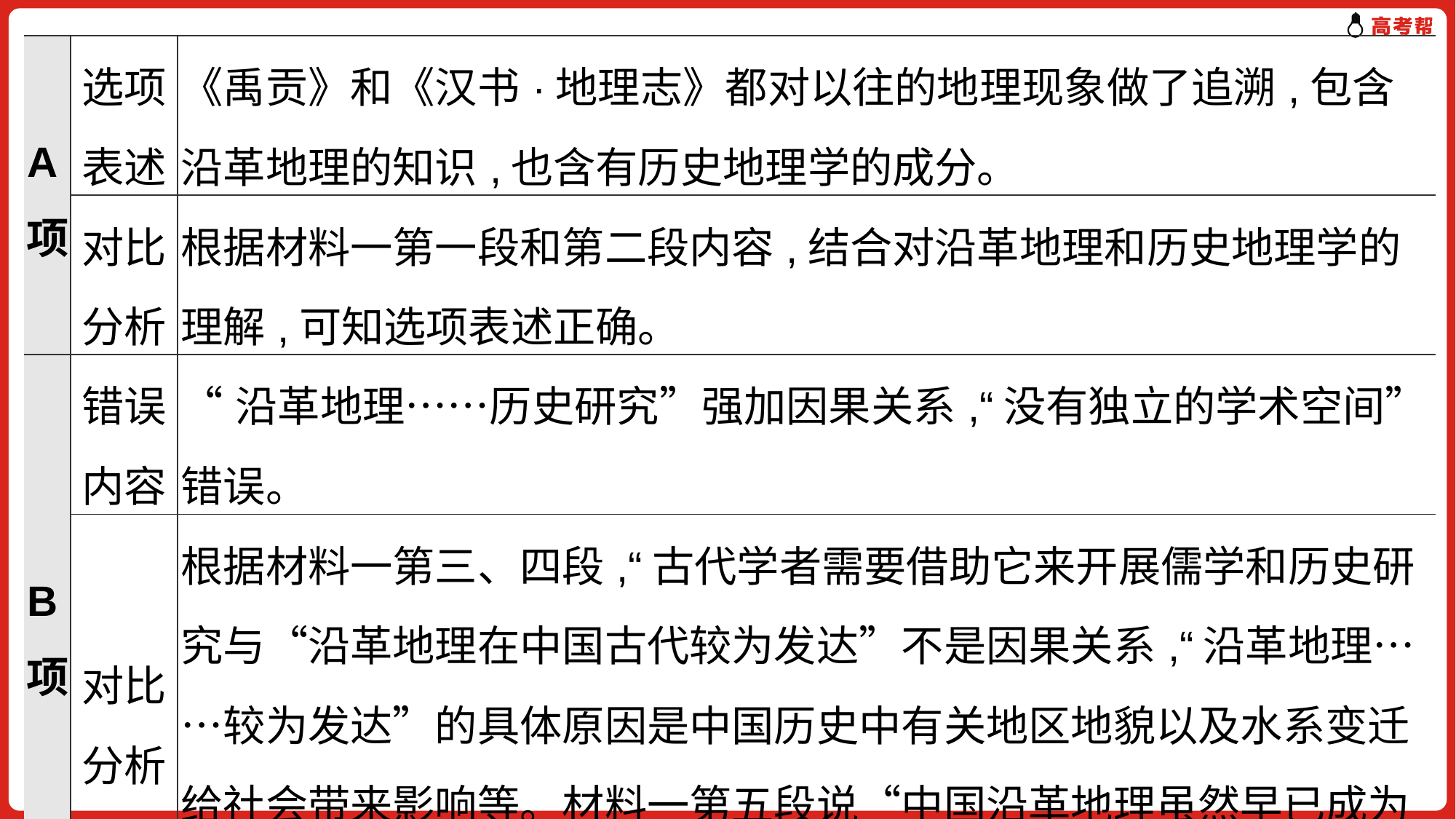

| A项 | 选项表述 | 《禹贡》和《汉书·地理志》都对以往的地理现象做了追溯,包含沿革地理的知识,也含有历史地理学的成分。 |
| --- | --- | --- |
|  | 对比分析 | 根据材料一第一段和第二段内容,结合对沿革地理和历史地理学的理解,可知选项表述正确。 |
| B项 | 错误内容 | “沿革地理……历史研究”强加因果关系,“没有独立的学术空间”错误。 |
|  | 对比分析 | 根据材料一第三、四段,“古代学者需要借助它来开展儒学和历史研究与“沿革地理在中国古代较为发达”不是因果关系,“沿革地理……较为发达”的具体原因是中国历史中有关地区地貌以及水系变迁给社会带来影响等。材料一第五段说“中国沿革地理虽然早已成为专门学问,却一直未形成新的学科”。 |